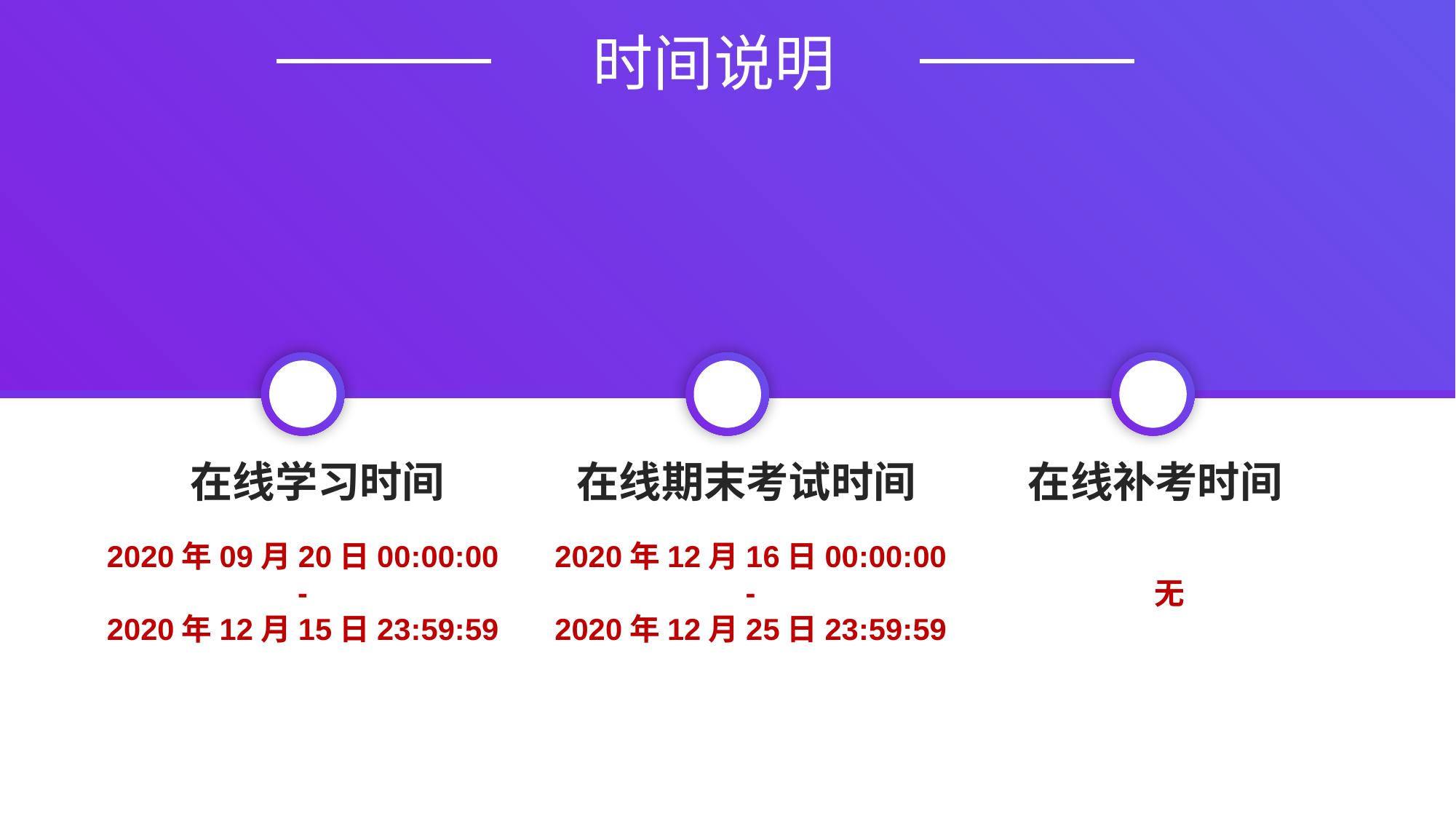

时间说明

在线学习时间
在线期末考试时间
在线补考时间
2020年09月20日00:00:00
-
2020年12月15日23:59:59
2020年12月16日00:00:00
-
2020年12月25日23:59:59
无